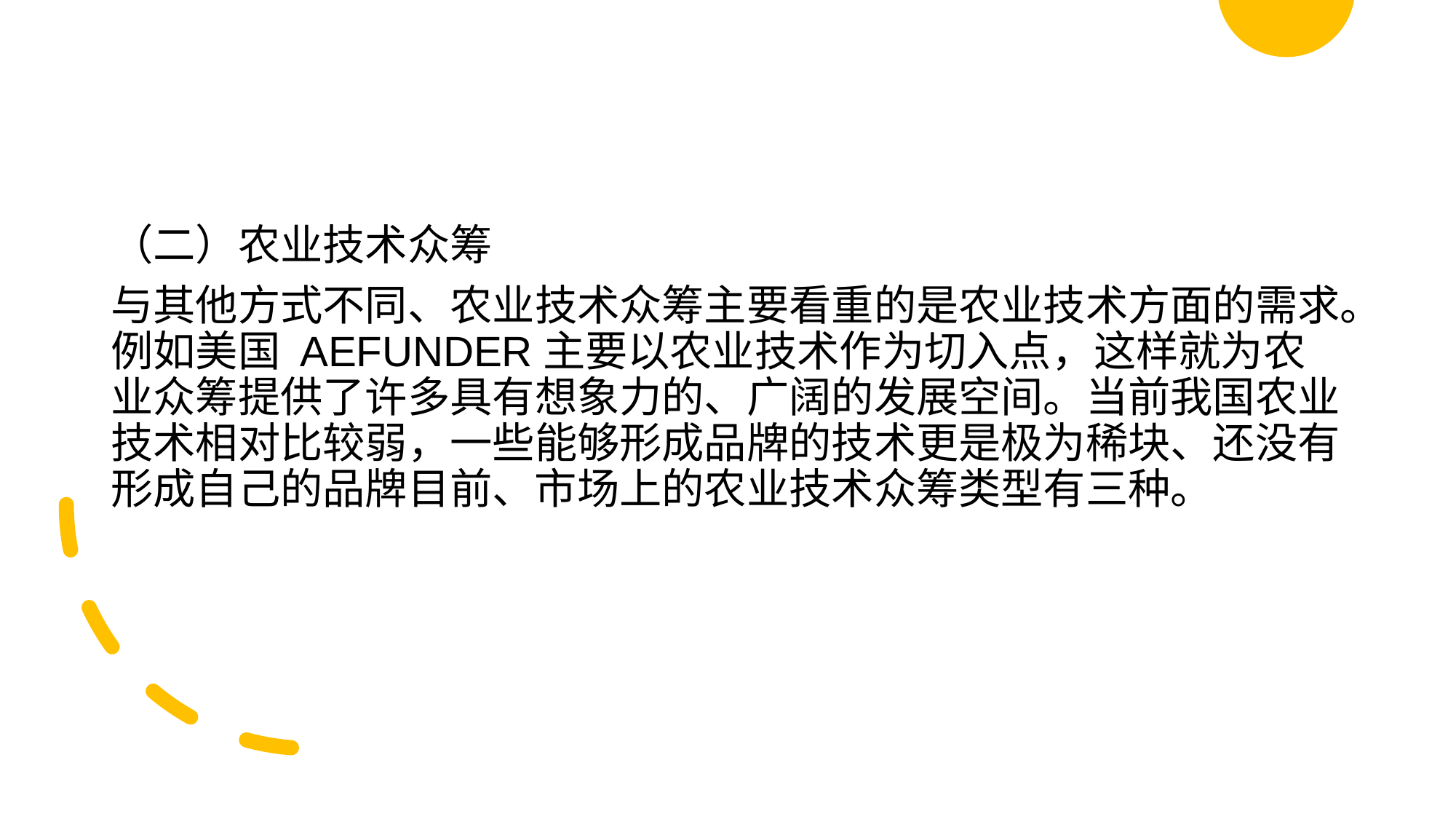

#
（二）农业技术众筹
与其他方式不同、农业技术众筹主要看重的是农业技术方面的需求。例如美国 AEFUNDER主要以农业技术作为切入点，这样就为农业众筹提供了许多具有想象力的、广阔的发展空间。当前我国农业技术相对比较弱，一些能够形成品牌的技术更是极为稀块、还没有形成自己的品牌目前、市场上的农业技术众筹类型有三种。